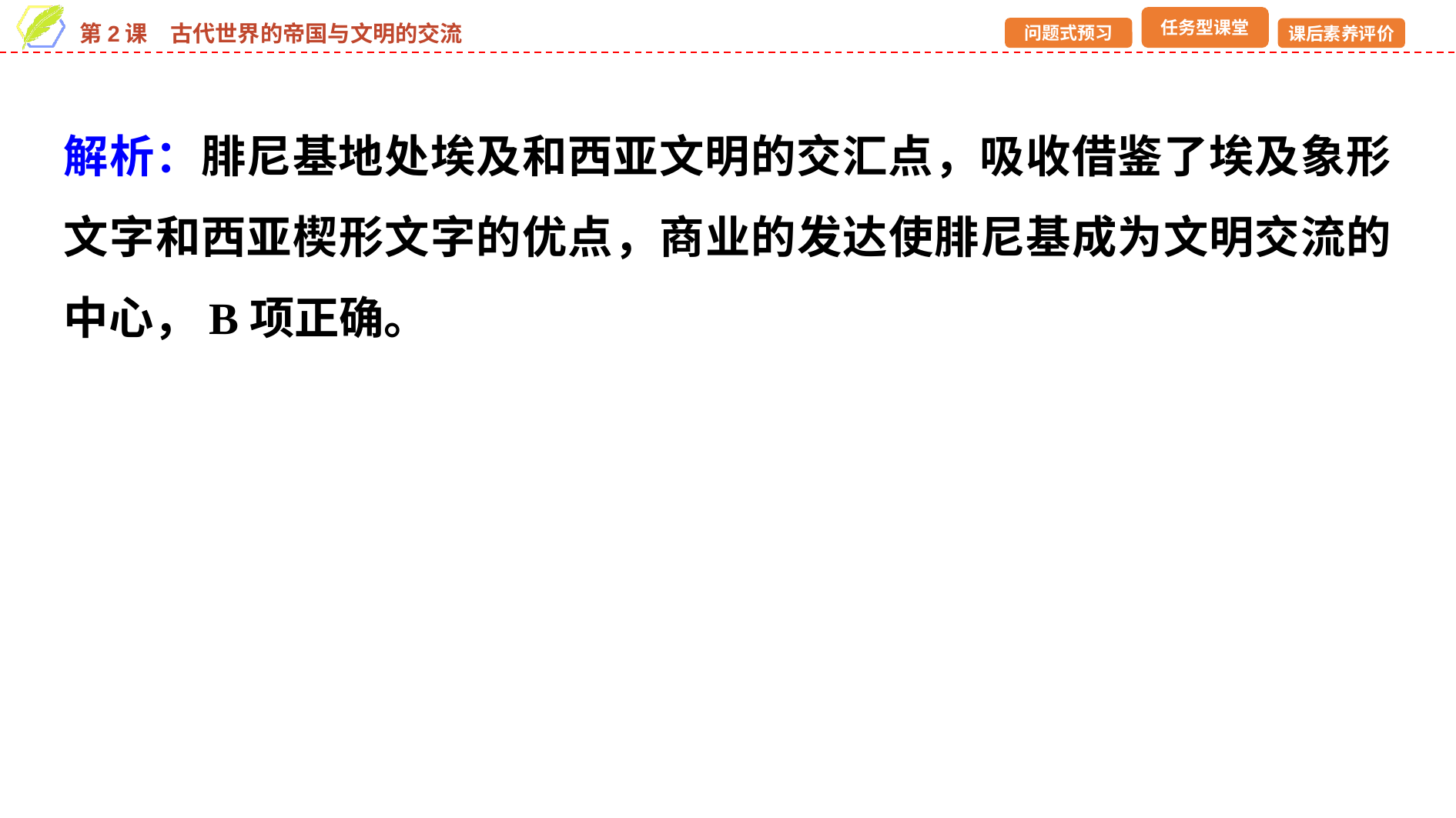

解析：腓尼基地处埃及和西亚文明的交汇点，吸收借鉴了埃及象形文字和西亚楔形文字的优点，商业的发达使腓尼基成为文明交流的中心，B项正确。